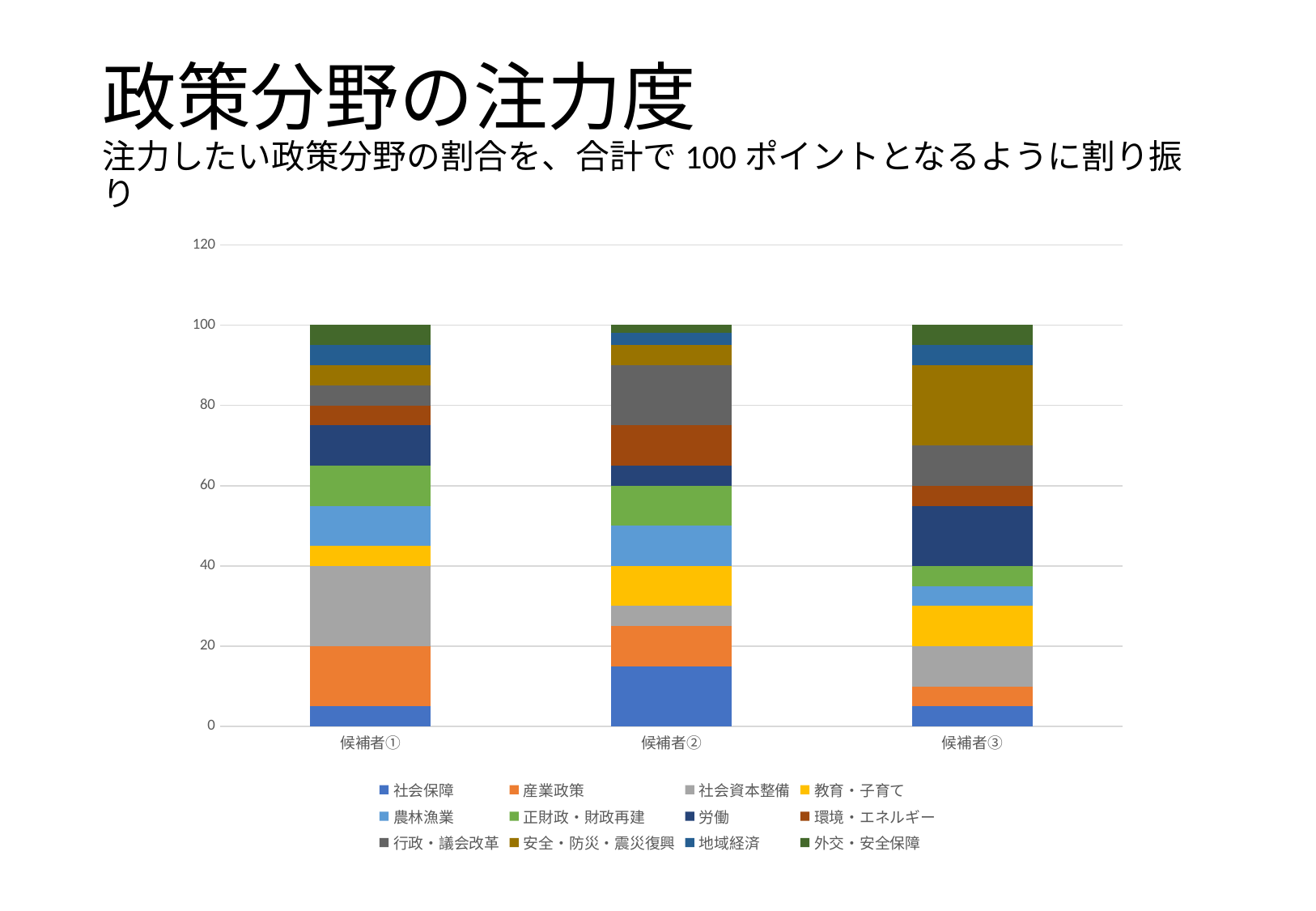

# 政策分野の注力度 注力したい政策分野の割合を、合計で100ポイントとなるように割り振り

### Chart

| Category | 社会保障 | 産業政策 | 社会資本整備 | 教育・子育て | 農林漁業 | 正財政・財政再建 | 労働 | 環境・エネルギー | 行政・議会改革 | 安全・防災・震災復興 | 地域経済 | 外交・安全保障 |
|---|---|---|---|---|---|---|---|---|---|---|---|---|
| 候補者① | 5.0 | 15.0 | 20.0 | 5.0 | 10.0 | 10.0 | 10.0 | 5.0 | 5.0 | 5.0 | 5.0 | 5.0 |
| 候補者② | 15.0 | 10.0 | 5.0 | 10.0 | 10.0 | 10.0 | 5.0 | 10.0 | 15.0 | 5.0 | 3.0 | 2.0 |
| 候補者③ | 5.0 | 5.0 | 10.0 | 10.0 | 5.0 | 5.0 | 15.0 | 5.0 | 10.0 | 20.0 | 5.0 | 5.0 |